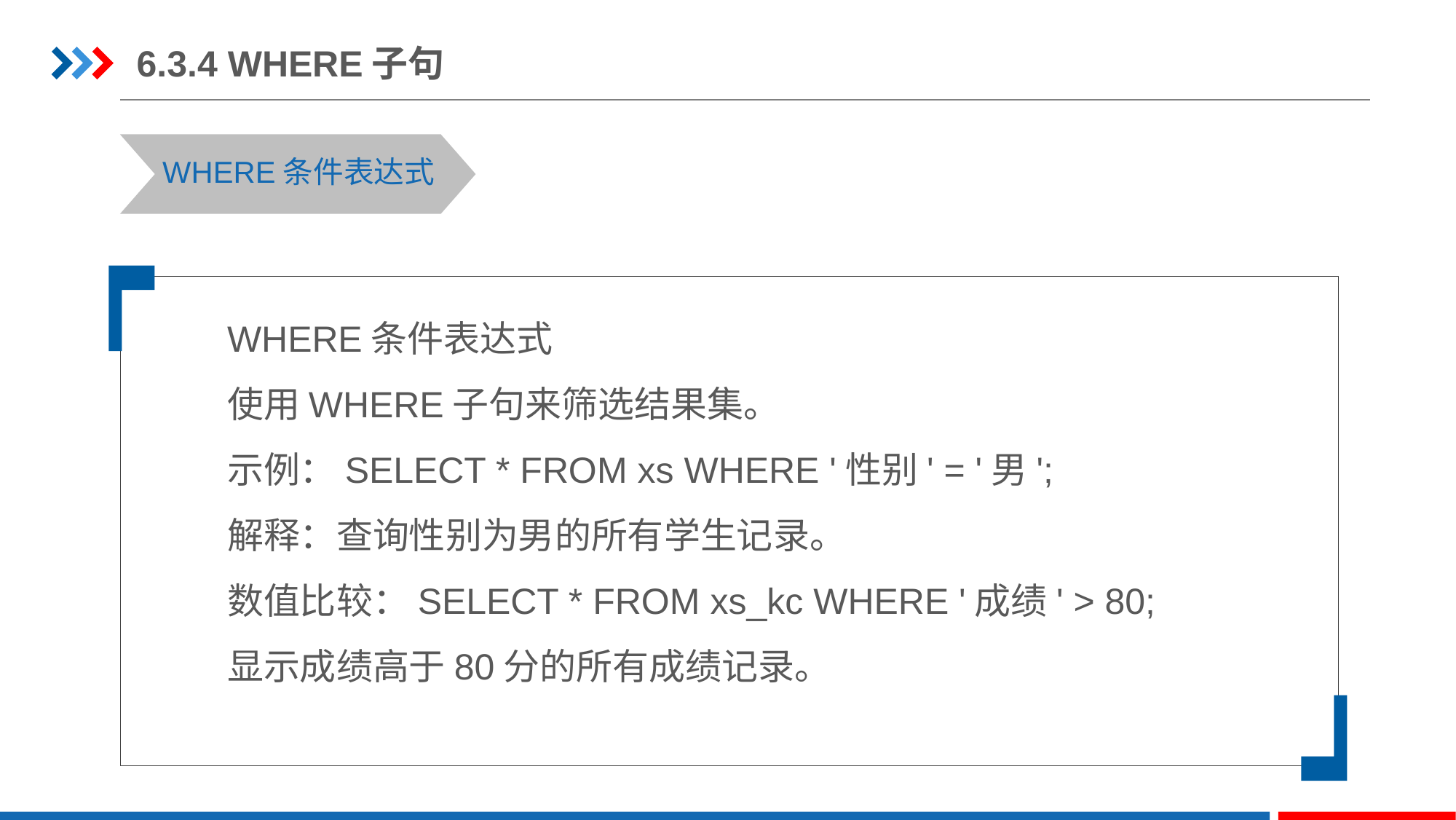

6.3.4 WHERE子句

WHERE条件表达式

WHERE条件表达式
使用WHERE子句来筛选结果集。
示例：SELECT * FROM xs WHERE '性别' = '男';
解释：查询性别为男的所有学生记录。
数值比较：SELECT * FROM xs_kc WHERE '成绩' > 80;
显示成绩高于80分的所有成绩记录。